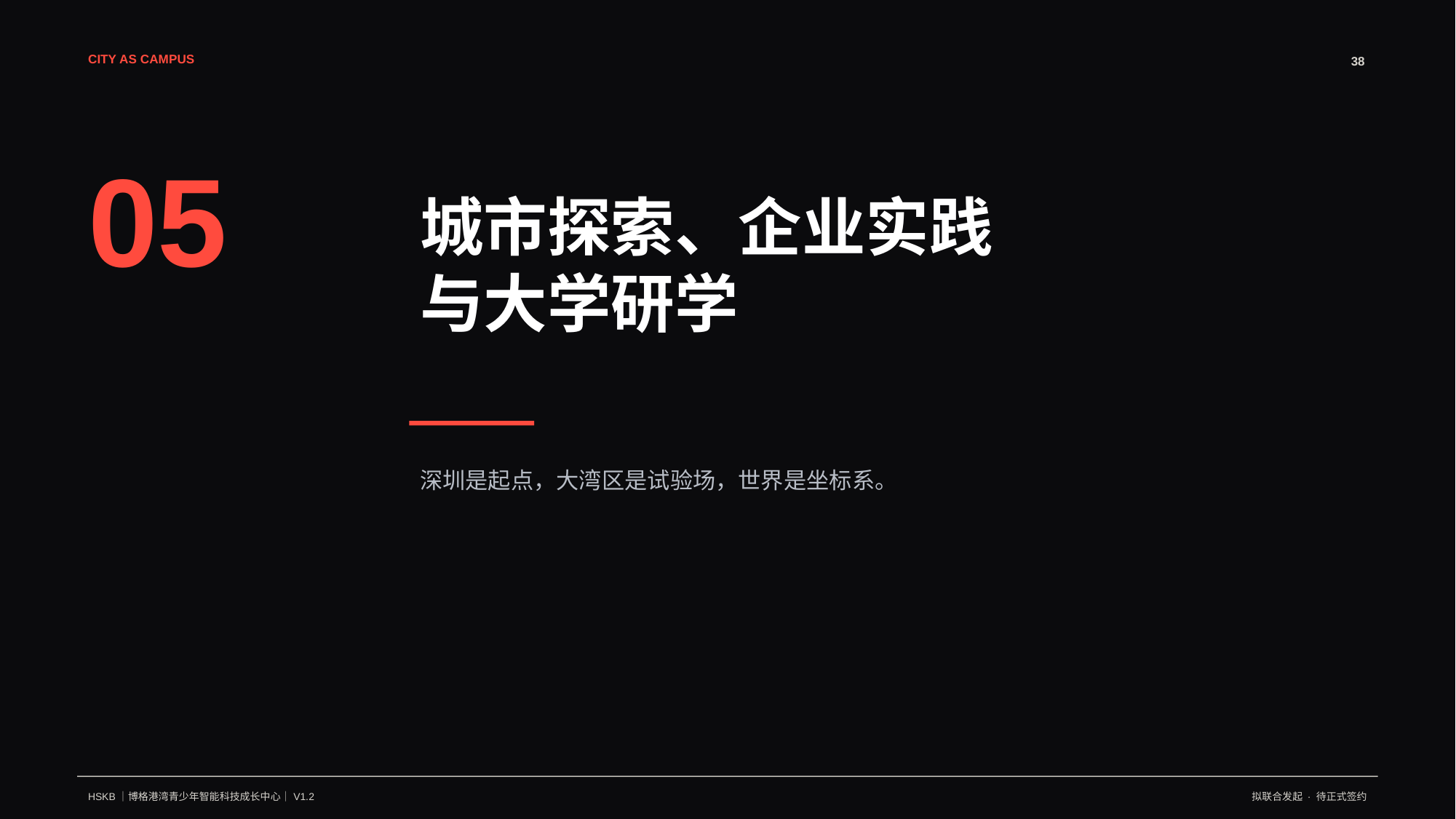

CITY AS CAMPUS
38
05
城市探索、企业实践
与大学研学

深圳是起点，大湾区是试验场，世界是坐标系。

HSKB｜博格港湾青少年智能科技成长中心｜V1.2
拟联合发起 · 待正式签约